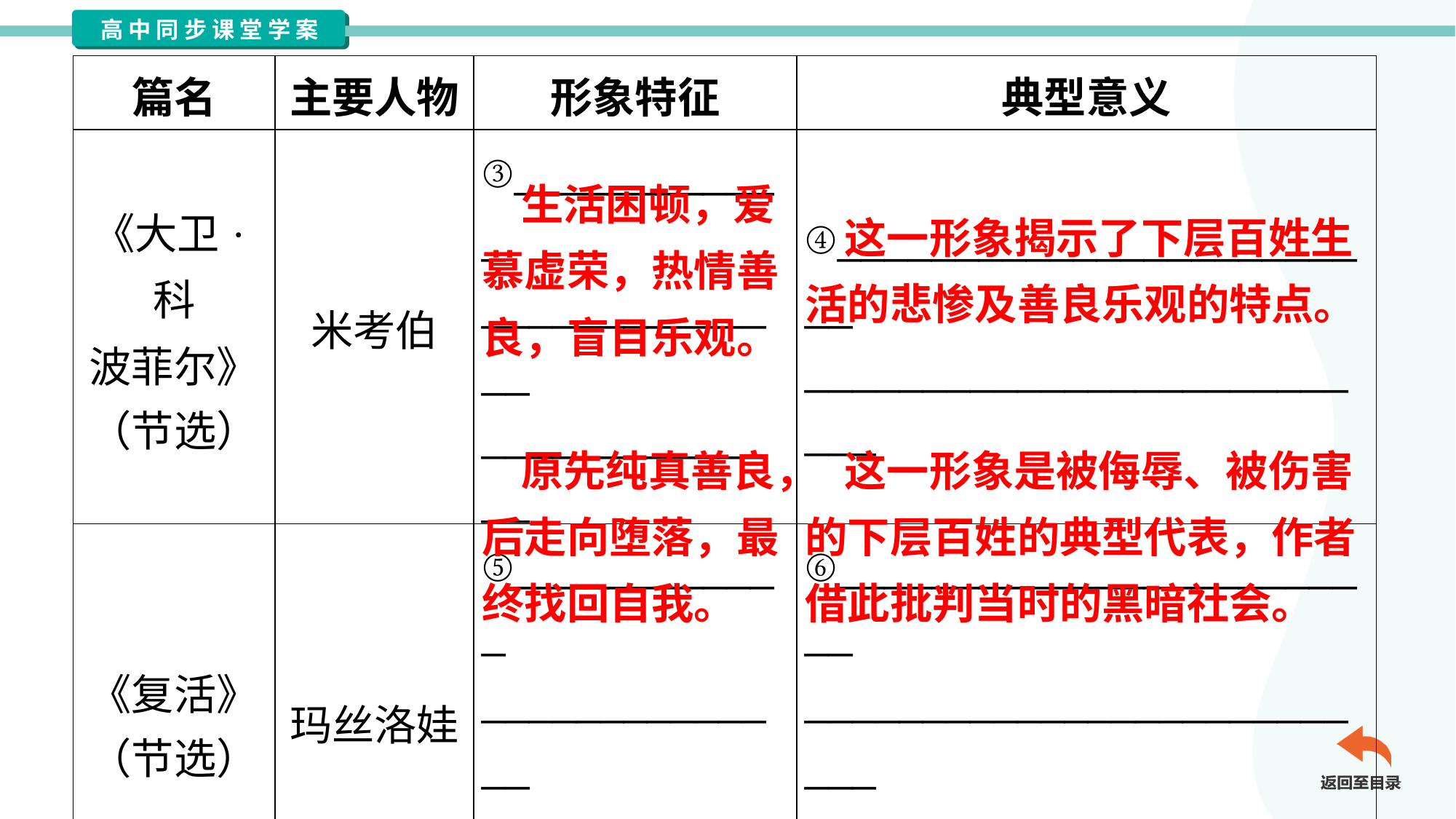

| 篇名 | 主要人物 | 形象特征 | 典型意义 |
| --- | --- | --- | --- |
| 《大卫·科 波菲尔》 （节选） | 米考伯 | ③\_\_\_\_\_\_\_\_\_\_\_\_ \_\_\_\_\_\_\_\_\_\_\_\_\_\_ \_\_\_\_\_\_\_\_\_\_\_\_\_\_ | ④\_\_\_\_\_\_\_\_\_\_\_\_\_\_\_\_\_\_\_\_\_\_\_\_ \_\_\_\_\_\_\_\_\_\_\_\_\_\_\_\_\_\_\_\_\_\_\_\_\_\_ |
| 《复活》 （节选） | 玛丝洛娃 | ⑤\_\_\_\_\_\_\_\_\_\_\_\_ \_\_\_\_\_\_\_\_\_\_\_\_\_\_ \_\_\_\_\_\_\_\_\_\_\_\_\_\_ | ⑥\_\_\_\_\_\_\_\_\_\_\_\_\_\_\_\_\_\_\_\_\_\_\_\_ \_\_\_\_\_\_\_\_\_\_\_\_\_\_\_\_\_\_\_\_\_\_\_\_\_\_ \_\_\_\_\_\_\_\_\_\_\_\_\_\_\_\_\_\_\_\_\_\_\_\_\_\_ |
   生活困顿，爱慕虚荣，热情善良，盲目乐观。
   这一形象揭示了下层百姓生活的悲惨及善良乐观的特点。
   原先纯真善良，后走向堕落，最终找回自我。
   这一形象是被侮辱、被伤害的下层百姓的典型代表，作者借此批判当时的黑暗社会。